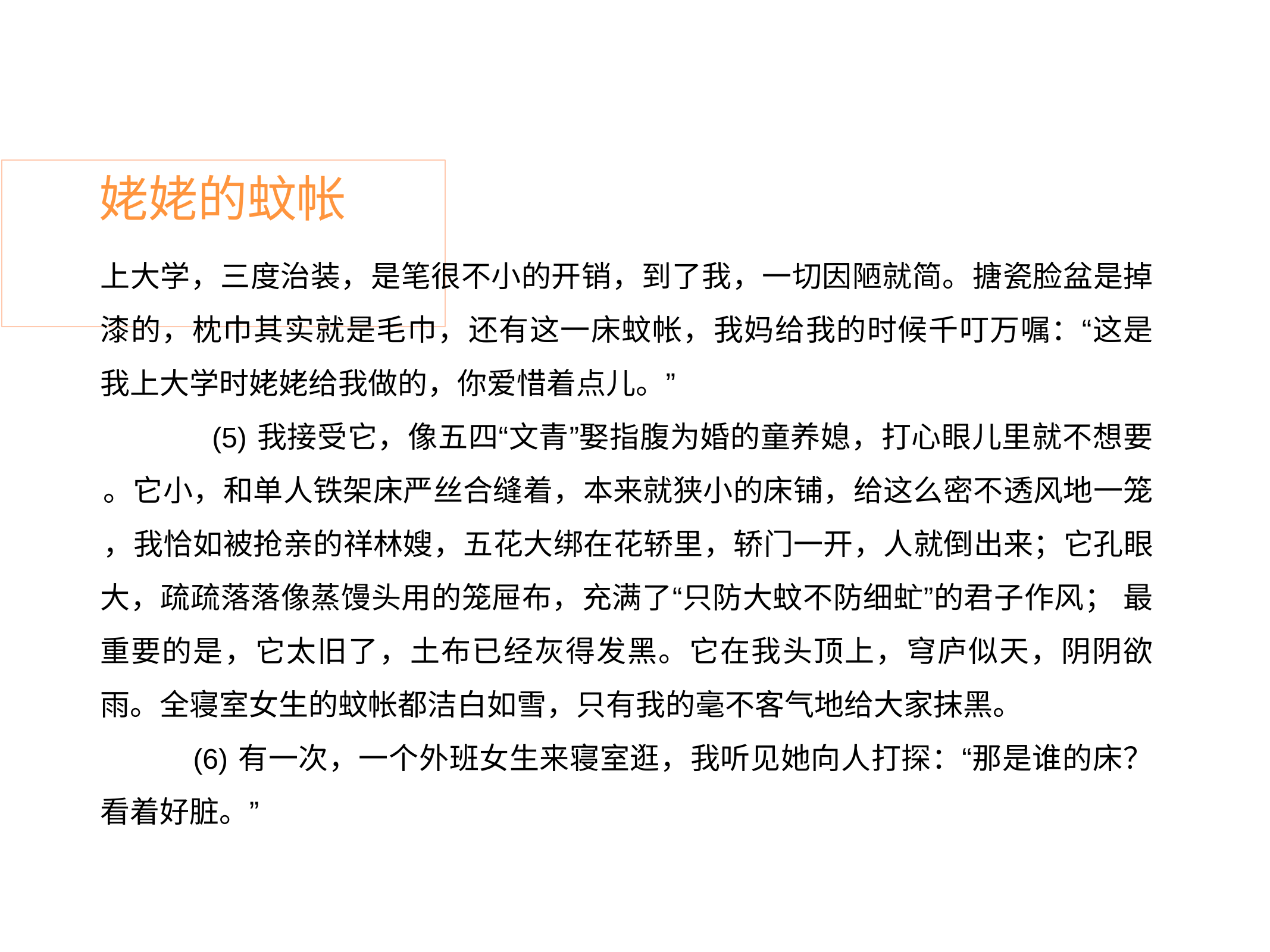

# 姥姥的蚊帐
上大学，三度治装，是笔很不小的开销，到了我，一切因陋就简。搪瓷脸盆是掉 漆的，枕巾其实就是毛巾，还有这一床蚊帐，我妈给我的时候千叮万嘱：“这是 我上大学时姥姥给我做的，你爱惜着点儿。”
我接受它，像五四“文青”娶指腹为婚的童养媳，打心眼儿里就不想要
。它小，和单人铁架床严丝合缝着，本来就狭小的床铺，给这么密不透风地一笼
，我恰如被抢亲的祥林嫂，五花大绑在花轿里，轿门一开，人就倒出来；它孔眼
大，疏疏落落像蒸馒头用的笼屉布，充满了“只防大蚊不防细虻”的君子作风； 最重要的是，它太旧了，土布已经灰得发黑。它在我头顶上，穹庐似天，阴阴欲 雨。全寝室女生的蚊帐都洁白如雪，只有我的毫不客气地给大家抹黑。
有一次，一个外班女生来寝室逛，我听见她向人打探：“那是谁的床？
看着好脏。”